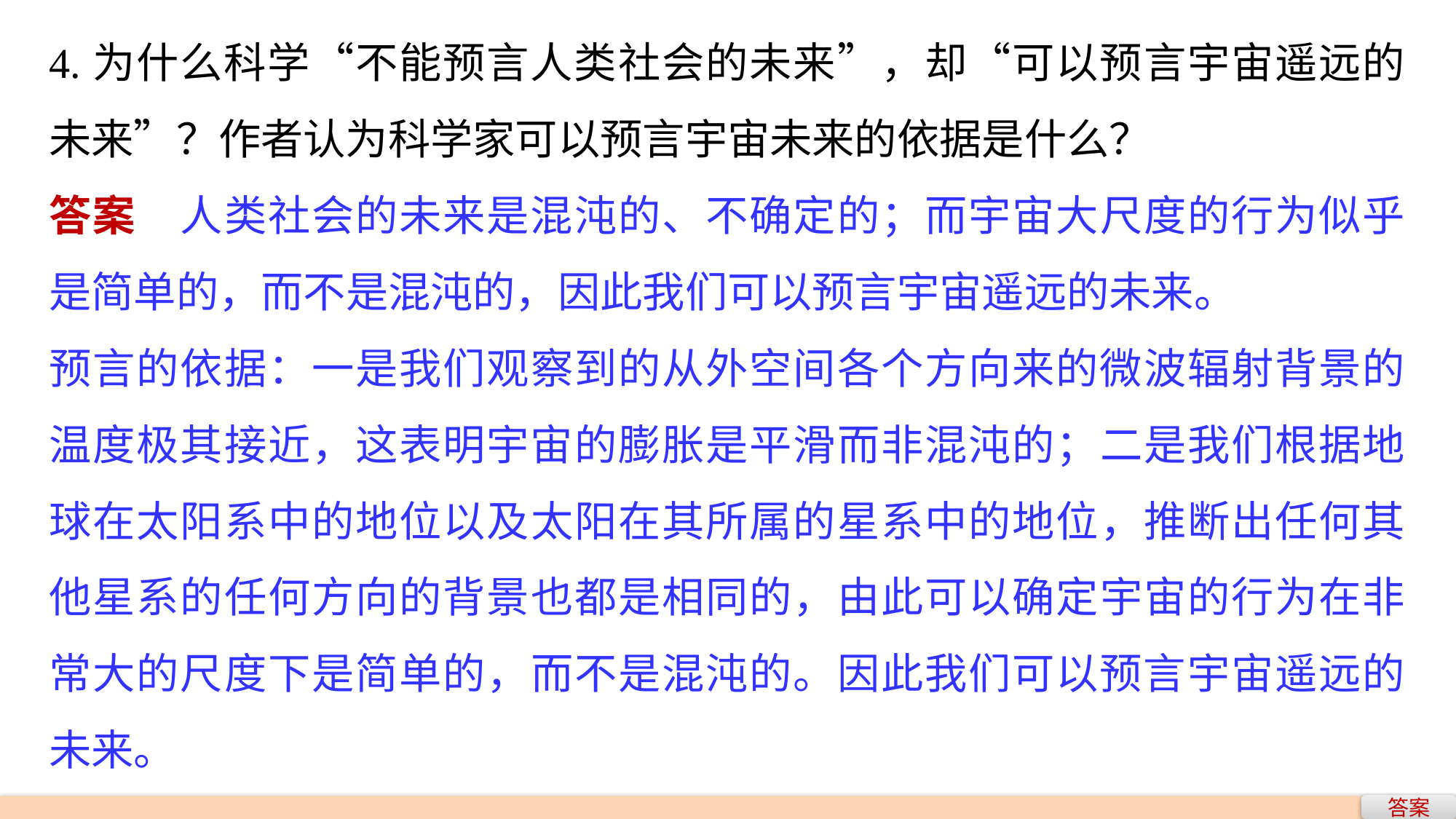

4.为什么科学“不能预言人类社会的未来”，却“可以预言宇宙遥远的未来”？作者认为科学家可以预言宇宙未来的依据是什么？
答案　人类社会的未来是混沌的、不确定的；而宇宙大尺度的行为似乎是简单的，而不是混沌的，因此我们可以预言宇宙遥远的未来。
预言的依据：一是我们观察到的从外空间各个方向来的微波辐射背景的温度极其接近，这表明宇宙的膨胀是平滑而非混沌的；二是我们根据地球在太阳系中的地位以及太阳在其所属的星系中的地位，推断出任何其他星系的任何方向的背景也都是相同的，由此可以确定宇宙的行为在非常大的尺度下是简单的，而不是混沌的。因此我们可以预言宇宙遥远的未来。
答案